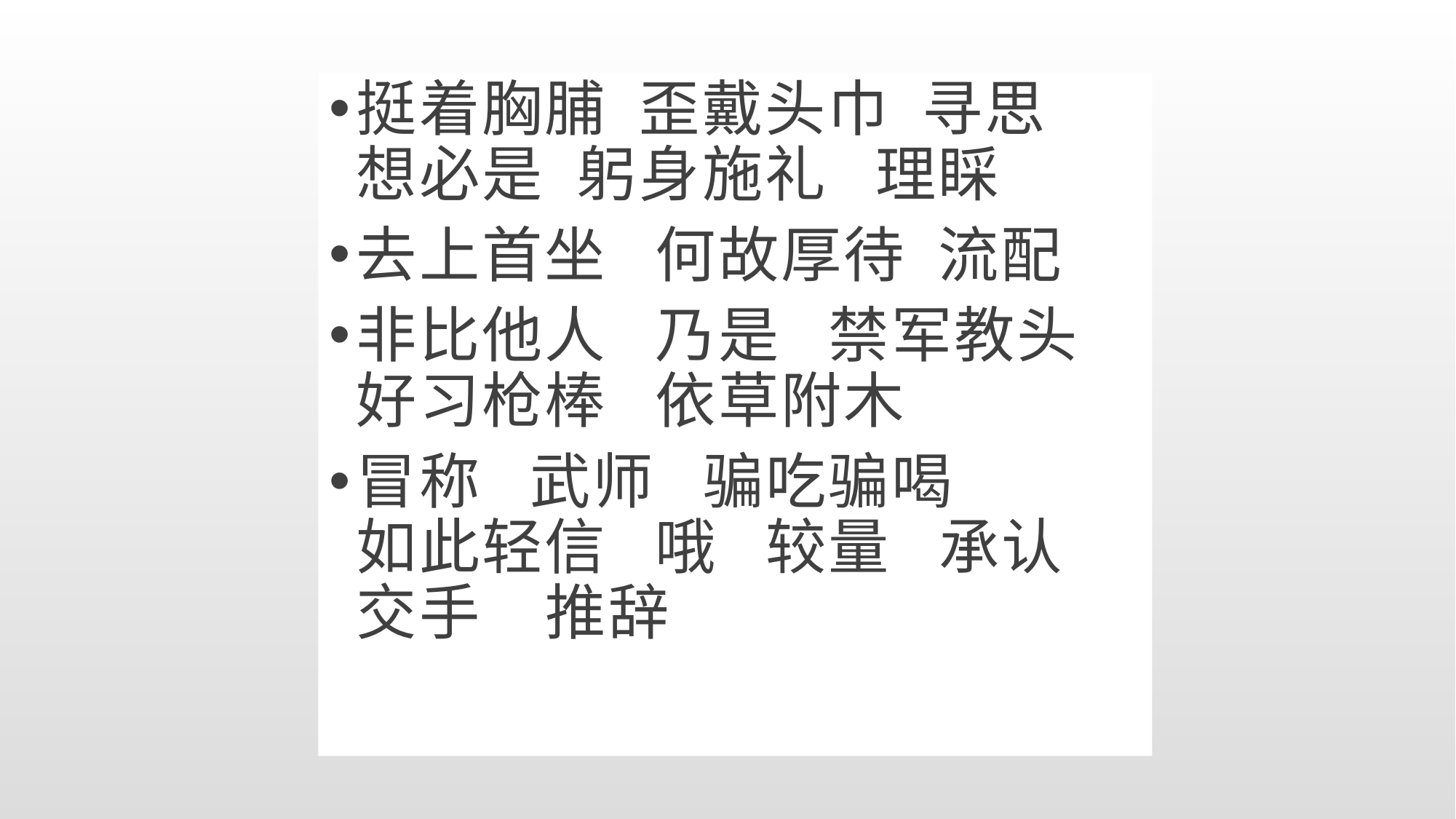

挺着胸脯  歪戴头巾  寻思  想必是  躬身施礼   理睬
去上首坐   何故厚待  流配
非比他人   乃是   禁军教头   好习枪棒   依草附木
冒称   武师   骗吃骗喝           如此轻信   哦   较量   承认   交手    推辞